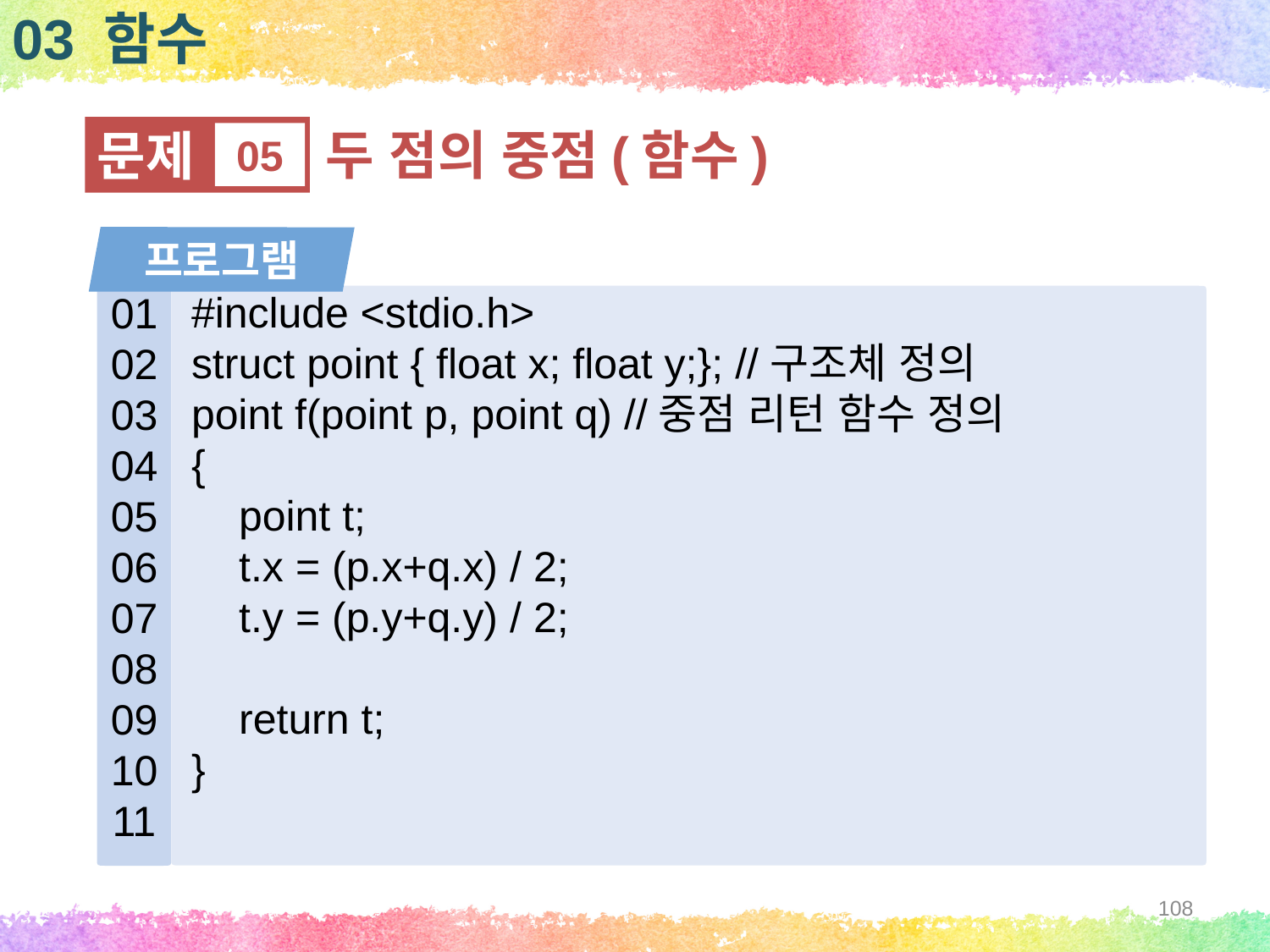

03 함수
문제
05
두 점의 중점(함수)
프로그램
#include <stdio.h>
struct point { float x; float y;}; //구조체 정의
point f(point p, point q) //중점 리턴 함수 정의
{
    point t;
    t.x = (p.x+q.x) / 2;
    t.y = (p.y+q.y) / 2;

    return t;
}
01
02
03
04
05
06
07
08
09
10
11
108